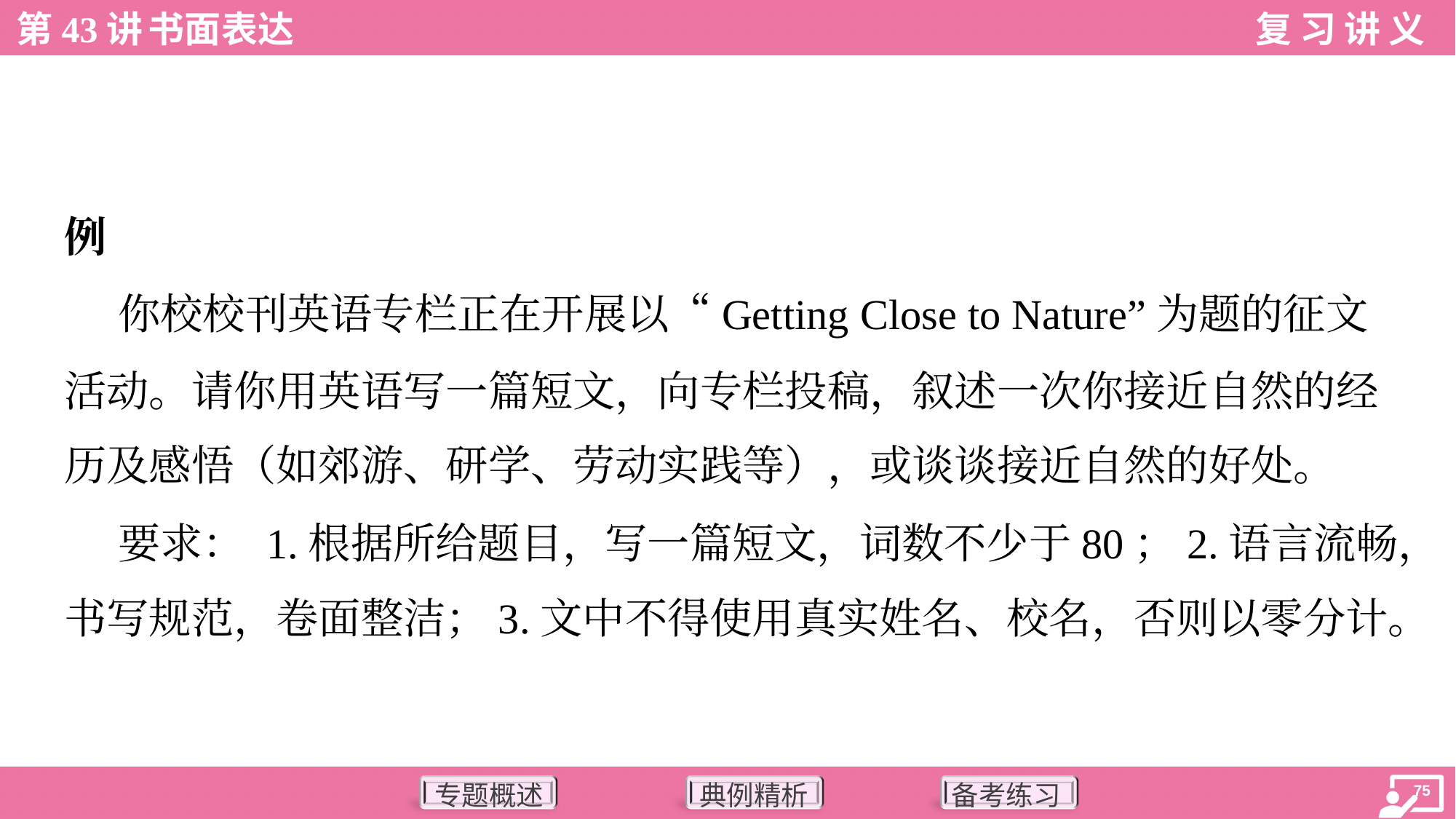

例
    你校校刊英语专栏正在开展以“Getting Close to Nature”为题的征文
活动。请你用英语写一篇短文，向专栏投稿，叙述一次你接近自然的经
历及感悟（如郊游、研学、劳动实践等），或谈谈接近自然的好处。
    要求： 1.根据所给题目，写一篇短文，词数不少于80；2.语言流畅，
书写规范，卷面整洁；3.文中不得使用真实姓名、校名，否则以零分计。